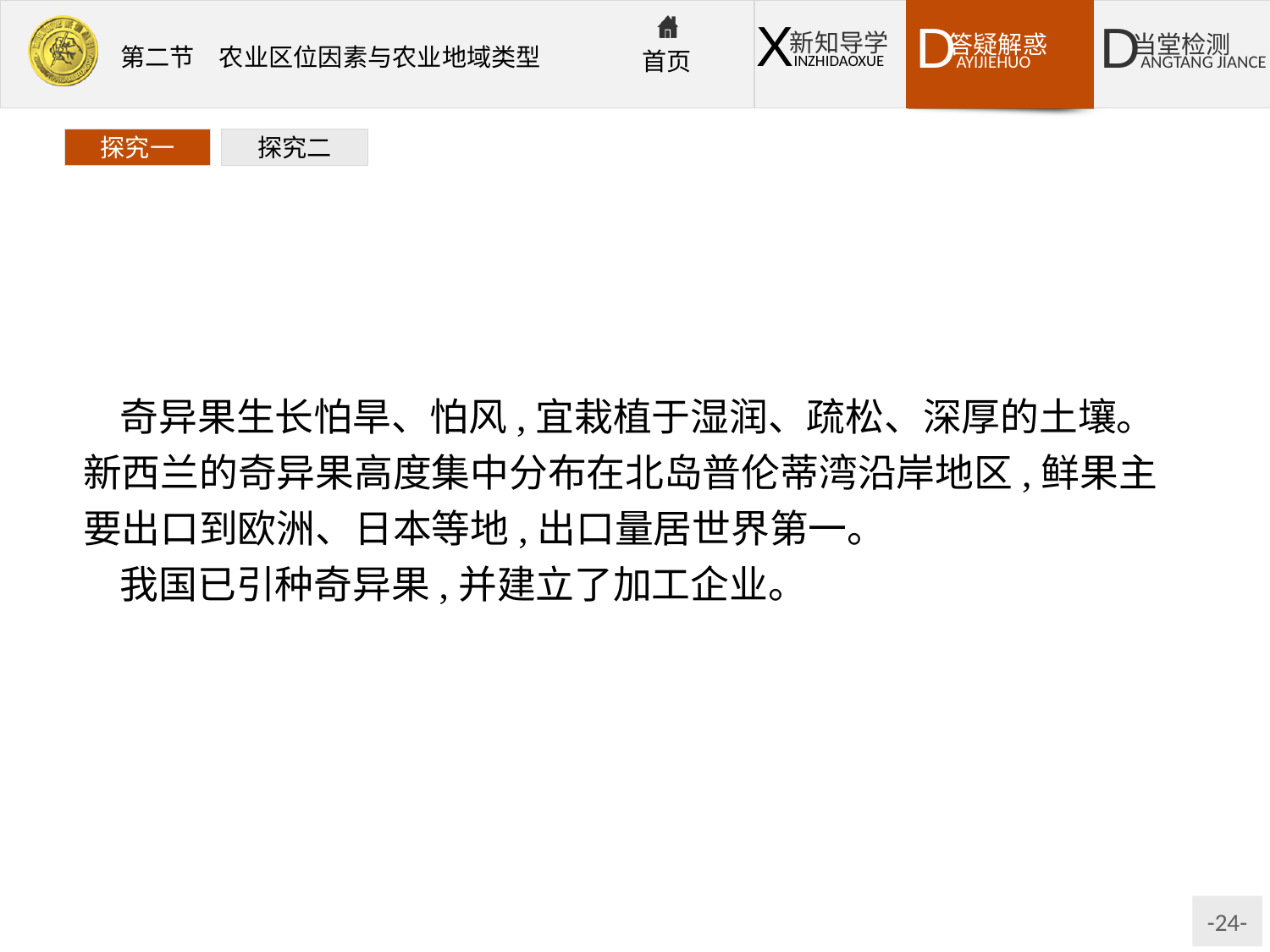

探究一
探究二
奇异果生长怕旱、怕风,宜栽植于湿润、疏松、深厚的土壤。新西兰的奇异果高度集中分布在北岛普伦蒂湾沿岸地区,鲜果主要出口到欧洲、日本等地,出口量居世界第一。
我国已引种奇异果,并建立了加工企业。